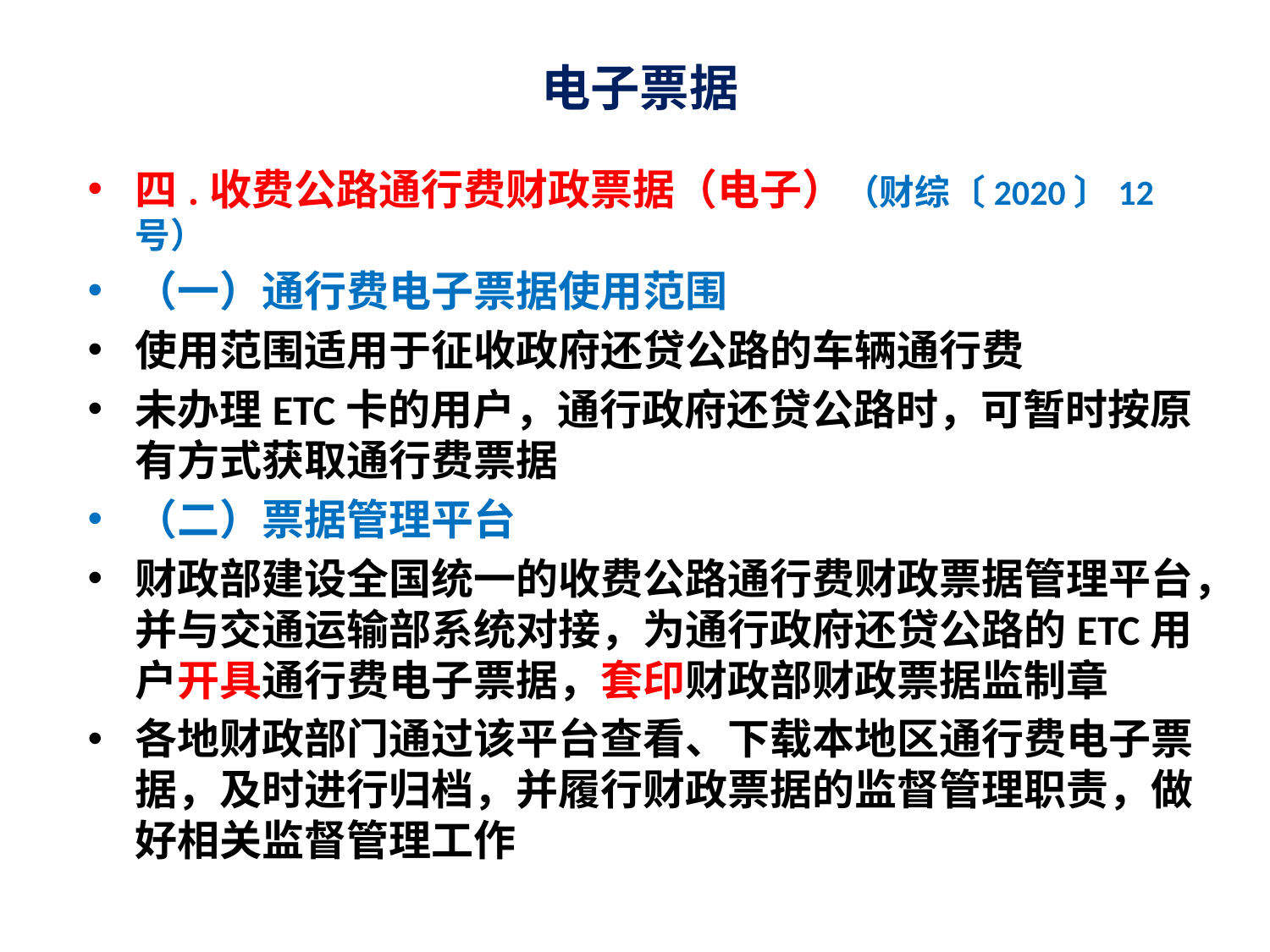

# 电子票据
四.收费公路通行费财政票据（电子）（财综〔2020〕12号）
（一）通行费电子票据使用范围
使用范围适用于征收政府还贷公路的车辆通行费
未办理ETC卡的用户，通行政府还贷公路时，可暂时按原有方式获取通行费票据
（二）票据管理平台
财政部建设全国统一的收费公路通行费财政票据管理平台，并与交通运输部系统对接，为通行政府还贷公路的ETC用户开具通行费电子票据，套印财政部财政票据监制章
各地财政部门通过该平台查看、下载本地区通行费电子票据，及时进行归档，并履行财政票据的监督管理职责，做好相关监督管理工作